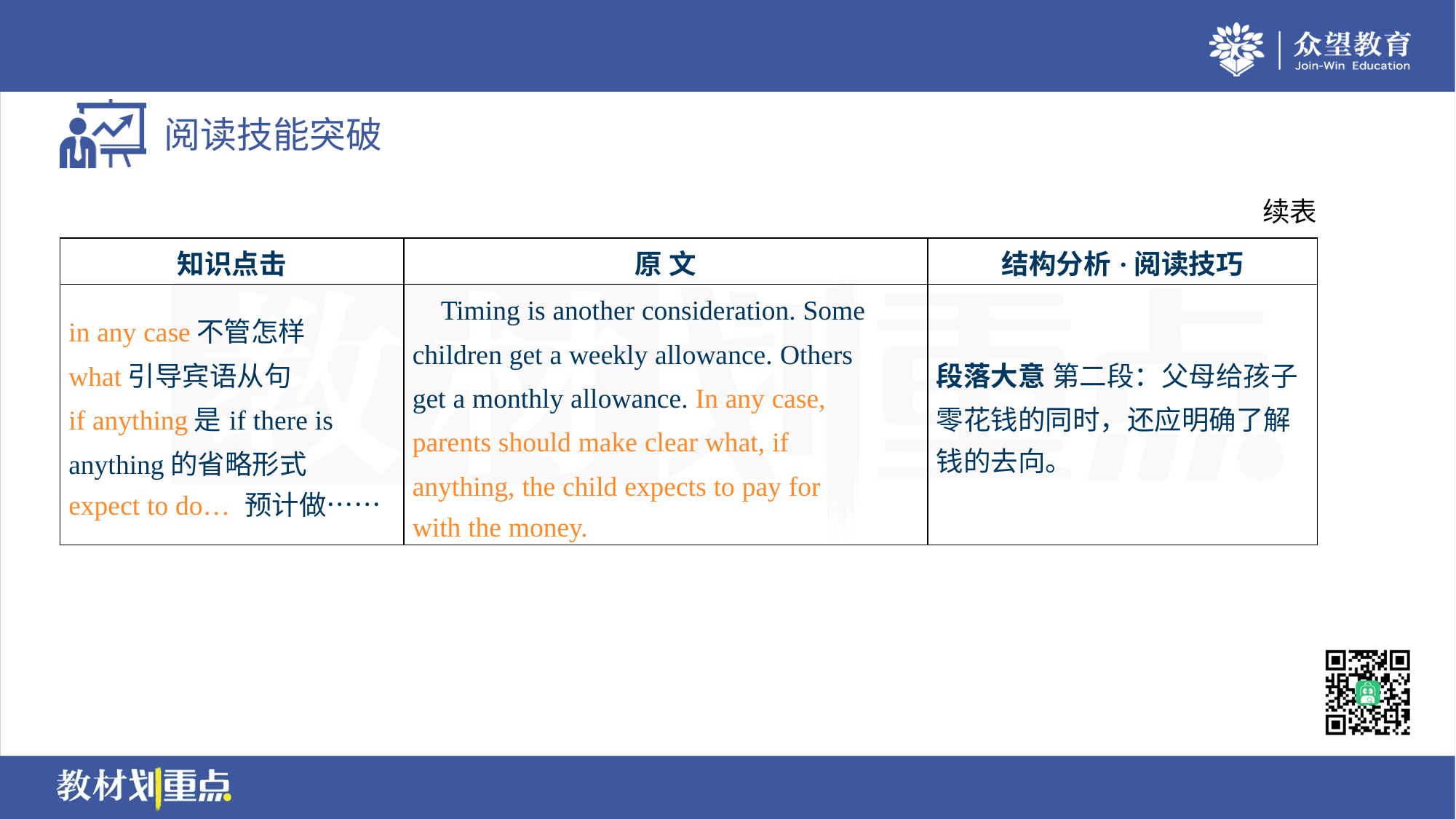

续表
| 知识点击 | 原 文 | 结构分析·阅读技巧 |
| --- | --- | --- |
| in any case不管怎样 what引导宾语从句 if anything是if there is anything的省略形式 expect to do… 预计做…… | Timing is another consideration. Some children get a weekly allowance. Others get a monthly allowance. In any case, parents should make clear what, if anything, the child expects to pay for with the money. | 段落大意 第二段：父母给孩子 零花钱的同时，还应明确了解 钱的去向。 |